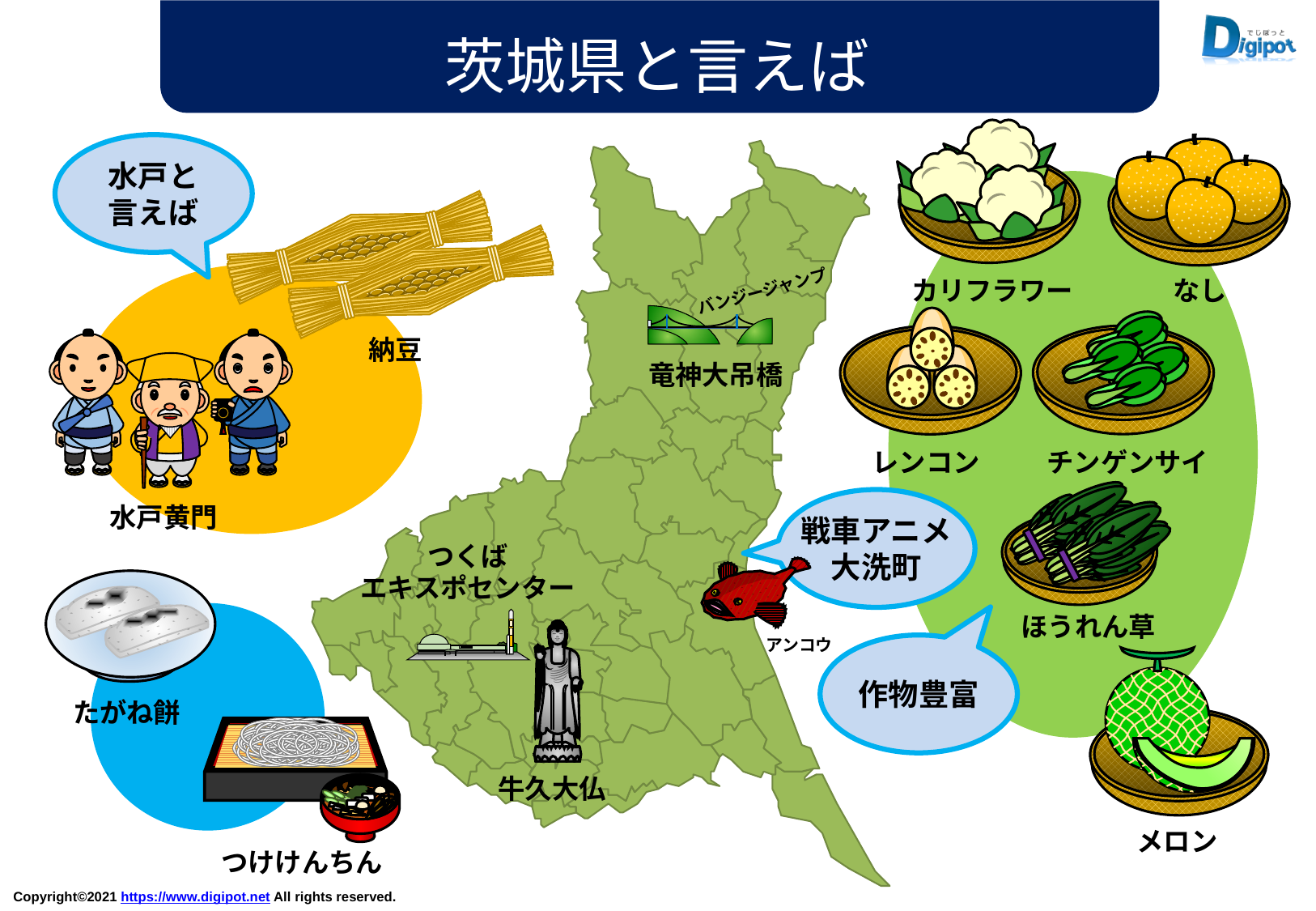

茨城県と言えば

水戸と
言えば

カリフラワー
なし
バンジージャンプ

納豆

竜神大吊橋
レンコン
チンゲンサイ
戦車アニメ
大洗町
水戸黄門

つくば
エキスポセンター

ほうれん草

アンコウ
作物豊富

たがね餅

牛久大仏
メロン
つけけんちん